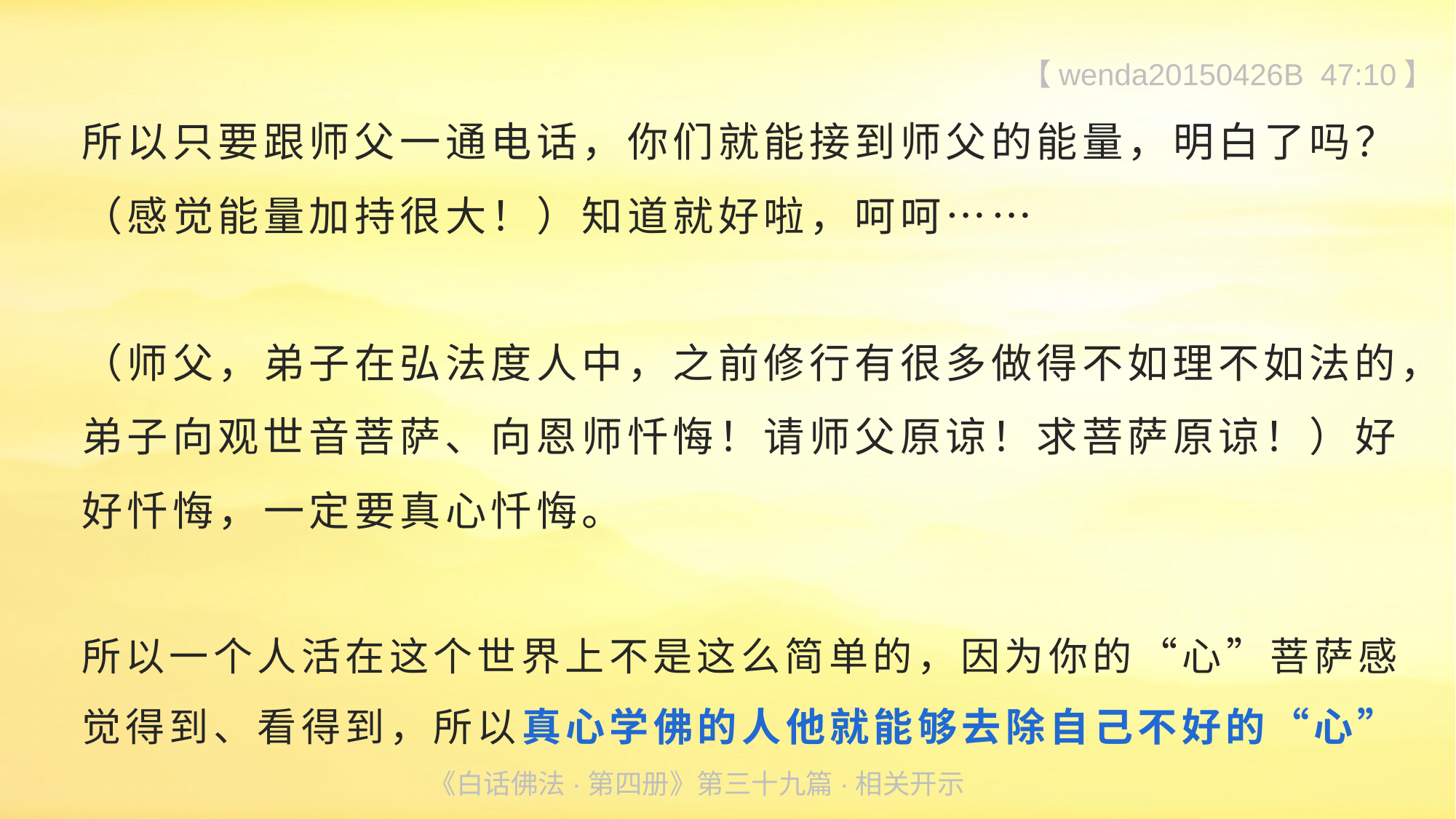

【wenda20150426B  47:10】
所以只要跟师父一通电话，你们就能接到师父的能量，明白了吗？（感觉能量加持很大！）知道就好啦，呵呵……

（师父，弟子在弘法度人中，之前修行有很多做得不如理不如法的，弟子向观世音菩萨、向恩师忏悔！请师父原谅！求菩萨原谅！）好好忏悔，一定要真心忏悔。

所以一个人活在这个世界上不是这么简单的，因为你的“心”菩萨感觉得到、看得到，所以真心学佛的人他就能够去除自己不好的“心”
《白话佛法·第四册》第三十九篇·相关开示